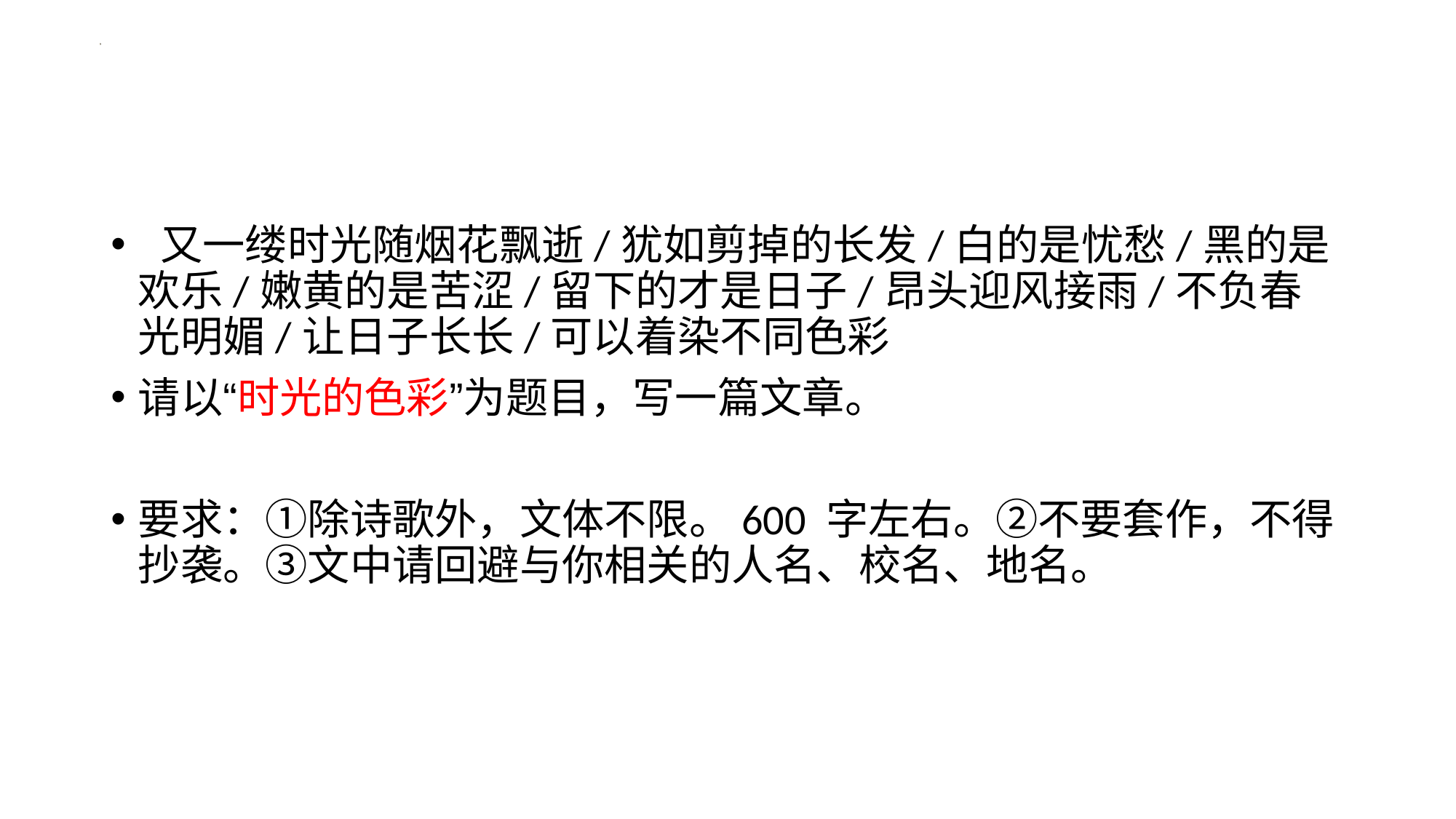

#
 又一缕时光随烟花飘逝/犹如剪掉的长发/白的是忧愁/黑的是欢乐/嫩黄的是苦涩/留下的才是日子/昂头迎风接雨/不负春光明媚/让日子长长/可以着染不同色彩
请以“时光的色彩”为题目，写一篇文章。

要求：①除诗歌外，文体不限。600 字左右。②不要套作，不得抄袭。③文中请回避与你相关的人名、校名、地名。